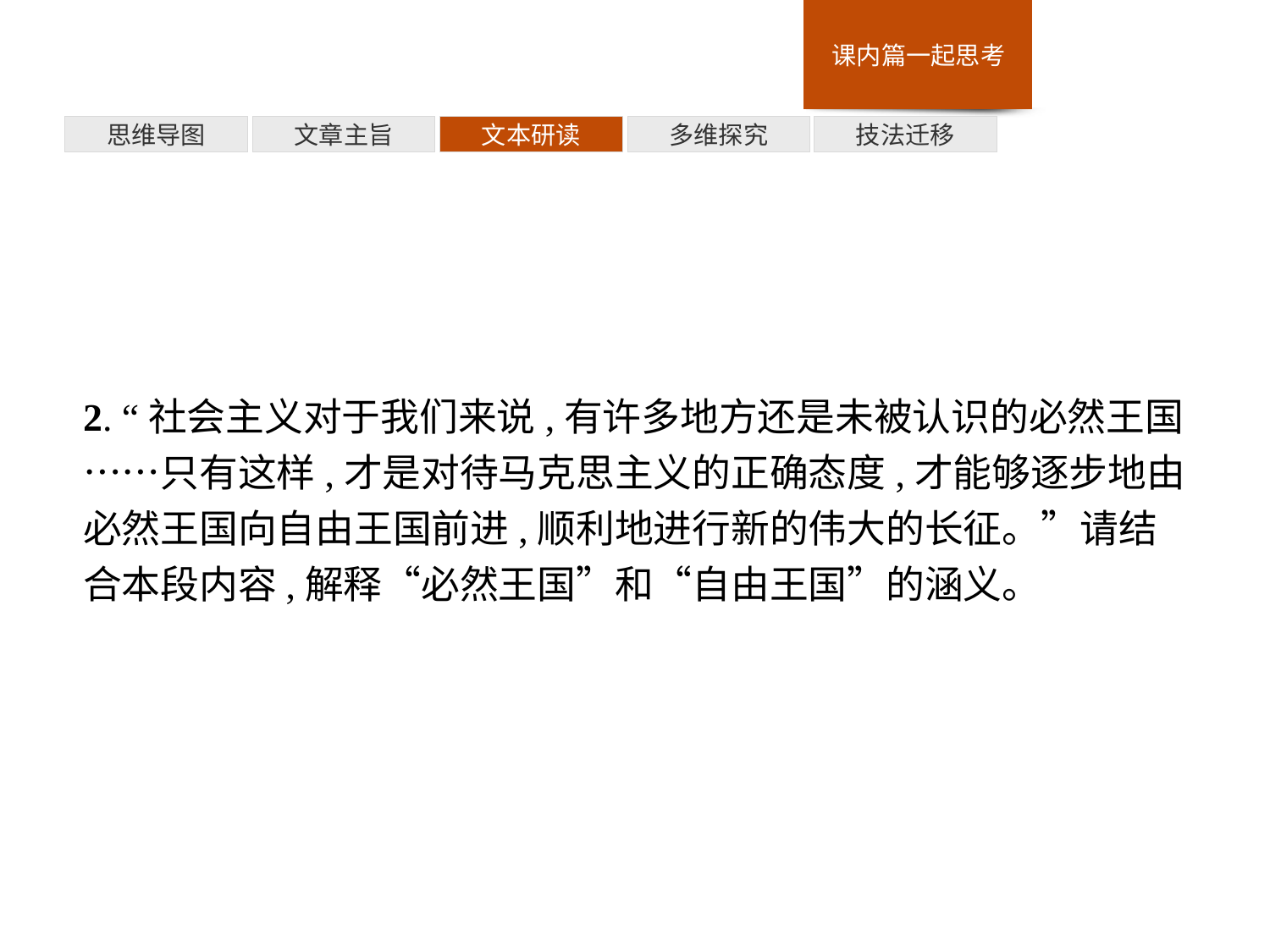

多维探究
思维导图
文章主旨
文本研读
技法迁移
2. “社会主义对于我们来说,有许多地方还是未被认识的必然王国……只有这样,才是对待马克思主义的正确态度,才能够逐步地由必然王国向自由王国前进,顺利地进行新的伟大的长征。”请结合本段内容,解释“必然王国”和“自由王国”的涵义。